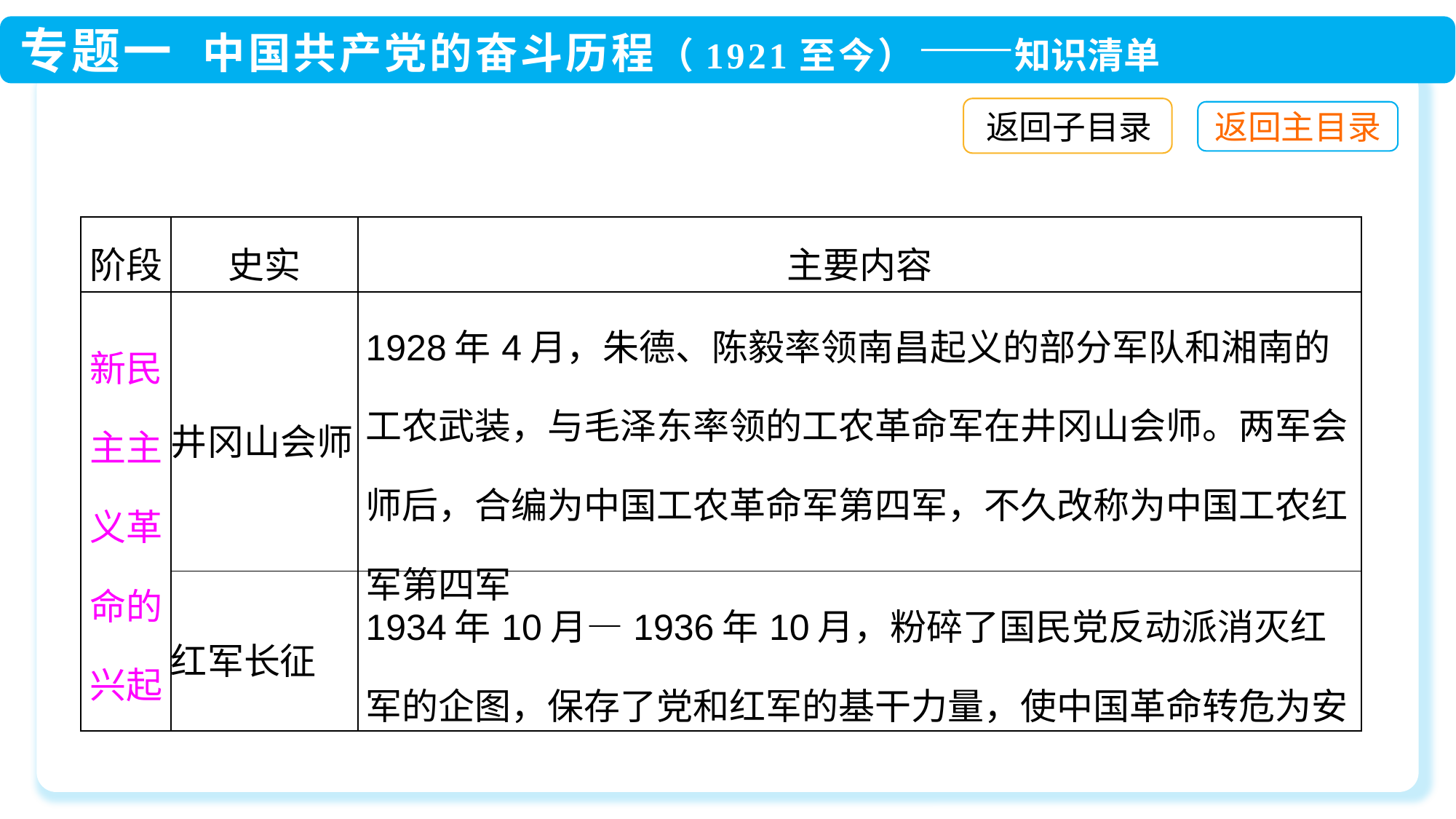

返回子目录
| 阶段 | 史实 | 主要内容 |
| --- | --- | --- |
| 新民主主义革命的兴起 | 井冈山会师 | 1928年4月，朱德、陈毅率领南昌起义的部分军队和湘南的工农武装，与毛泽东率领的工农革命军在井冈山会师。两军会师后，合编为中国工农革命军第四军，不久改称为中国工农红军第四军 |
|  | 红军长征 | 1934年10月—1936年10月，粉碎了国民党反动派消灭红军的企图，保存了党和红军的基干力量，使中国革命转危为安 |